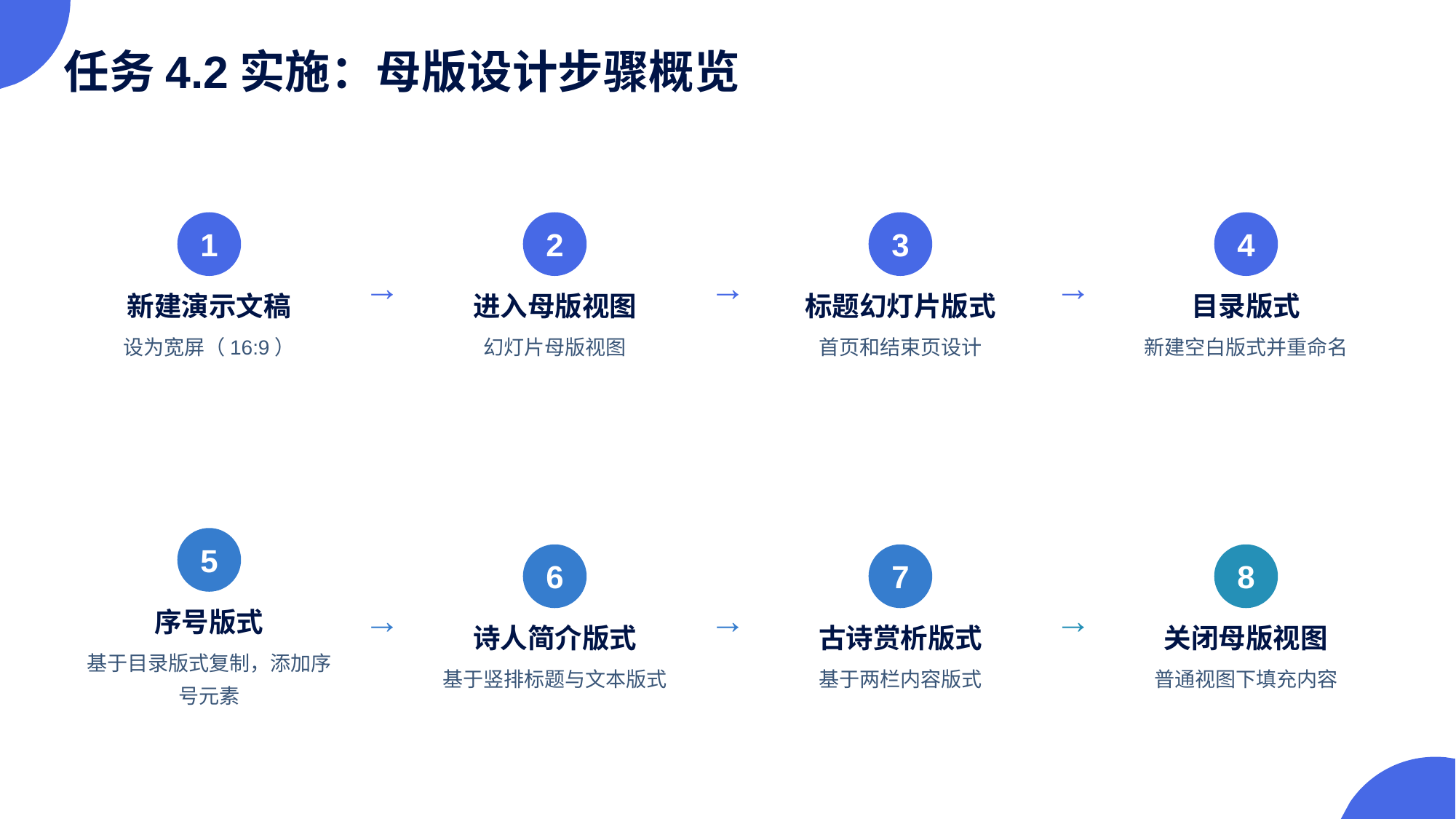

任务4.2实施：母版设计步骤概览

1
2
3
4
→
→
→
新建演示文稿
进入母版视图
标题幻灯片版式
目录版式
设为宽屏（16:9）
幻灯片母版视图
首页和结束页设计
新建空白版式并重命名

5

6
7
8
→
→
→
序号版式
诗人简介版式
古诗赏析版式
关闭母版视图
基于目录版式复制，添加序号元素
基于竖排标题与文本版式
基于两栏内容版式
普通视图下填充内容